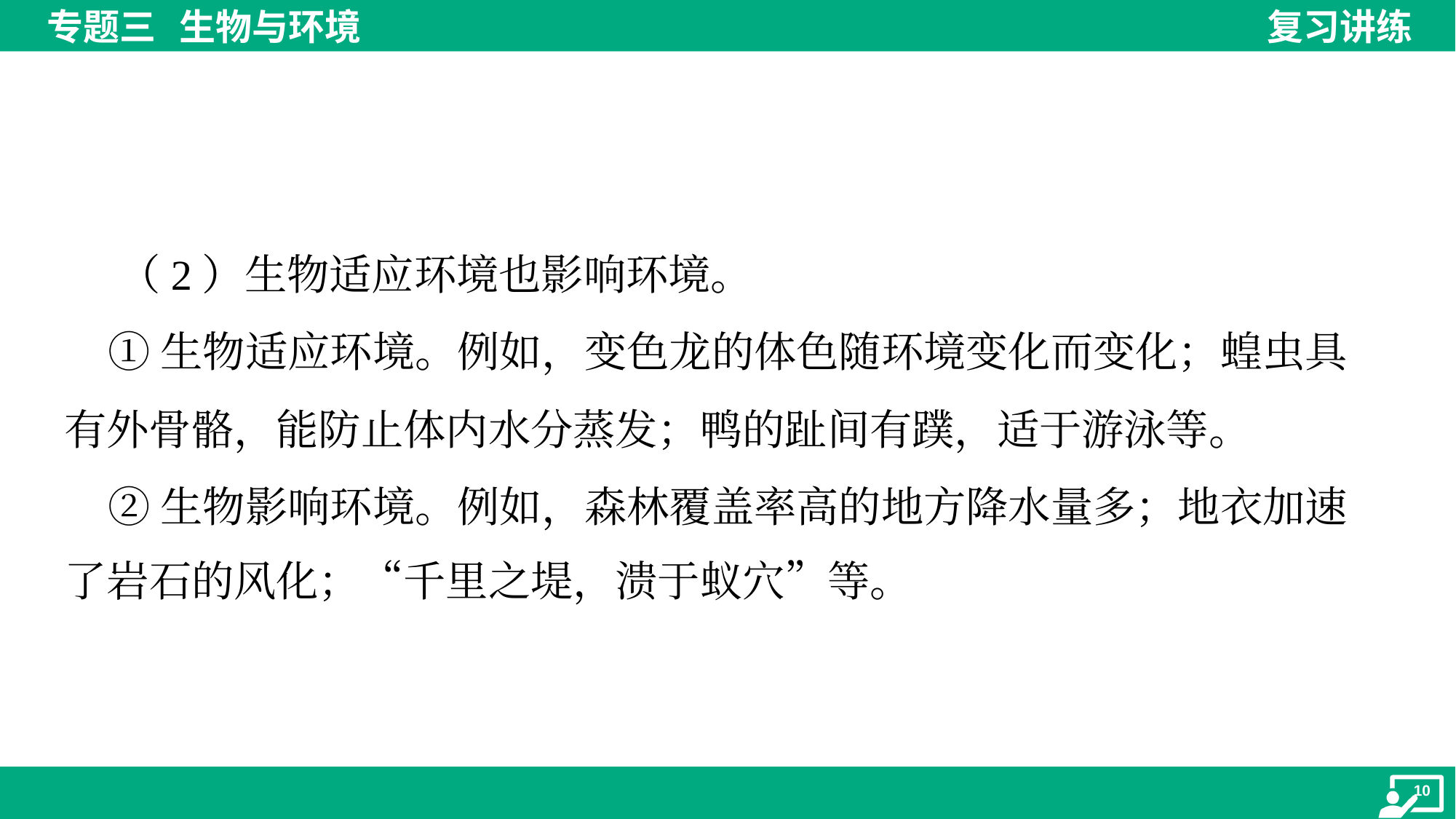

（2）生物适应环境也影响环境。
    ①生物适应环境。例如，变色龙的体色随环境变化而变化；蝗虫具
有外骨骼，能防止体内水分蒸发；鸭的趾间有蹼，适于游泳等。
    ②生物影响环境。例如，森林覆盖率高的地方降水量多；地衣加速
了岩石的风化；“千里之堤，溃于蚁穴”等。